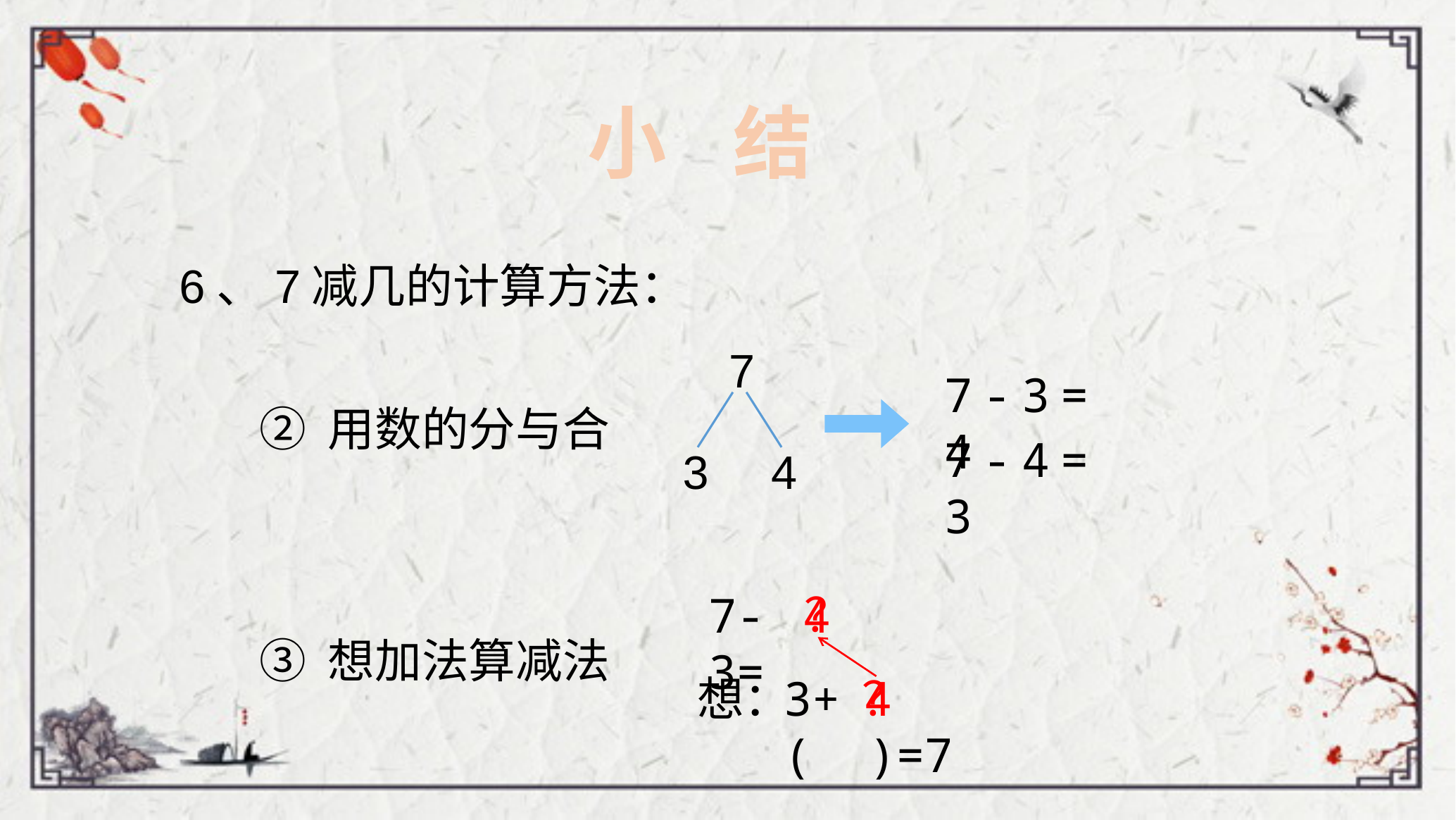

小   结
6、7减几的计算方法：
7
3
4
7 - 3 = 4
② 用数的分与合

7 - 4 = 3
？
7-3=
4
③ 想加法算减法
想：
3+(  )=7
？
4